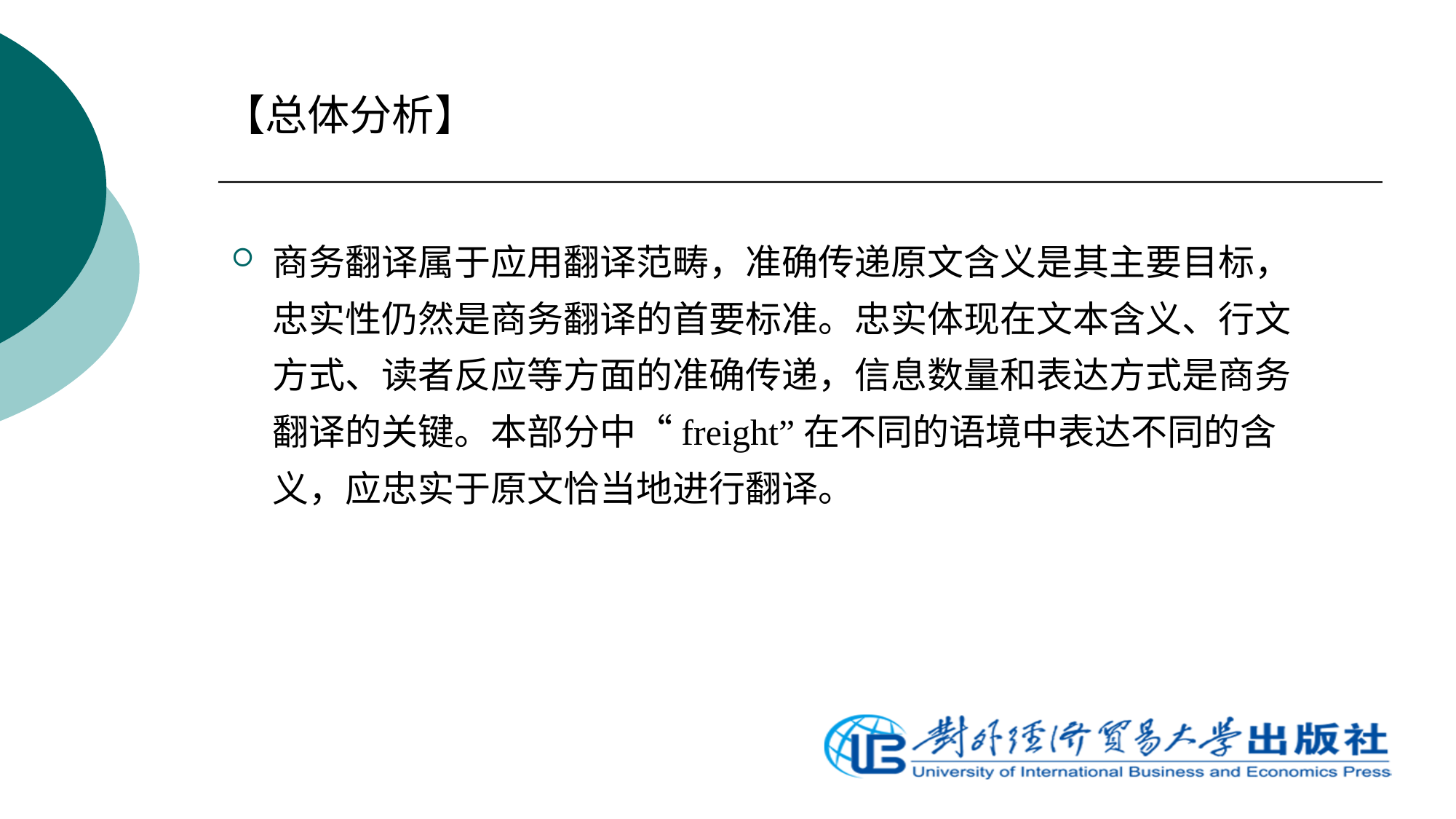

【总体分析】
商务翻译属于应用翻译范畴，准确传递原文含义是其主要目标，忠实性仍然是商务翻译的首要标准。忠实体现在文本含义、行文方式、读者反应等方面的准确传递，信息数量和表达方式是商务翻译的关键。本部分中“freight”在不同的语境中表达不同的含义，应忠实于原文恰当地进行翻译。